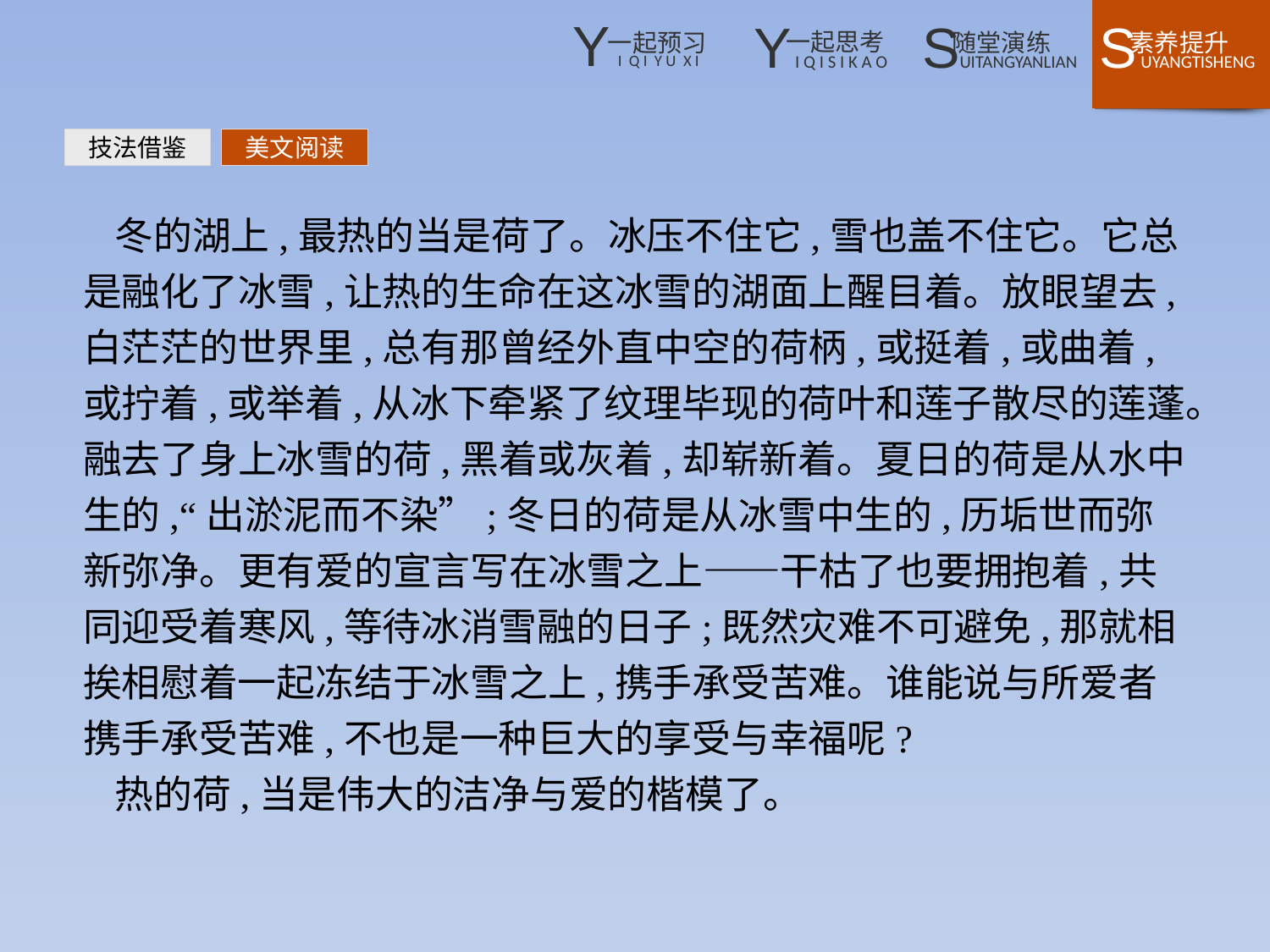

技法借鉴
美文阅读
冬的湖上,最热的当是荷了。冰压不住它,雪也盖不住它。它总是融化了冰雪,让热的生命在这冰雪的湖面上醒目着。放眼望去,白茫茫的世界里,总有那曾经外直中空的荷柄,或挺着,或曲着,或拧着,或举着,从冰下牵紧了纹理毕现的荷叶和莲子散尽的莲蓬。融去了身上冰雪的荷,黑着或灰着,却崭新着。夏日的荷是从水中生的,“出淤泥而不染”;冬日的荷是从冰雪中生的,历垢世而弥新弥净。更有爱的宣言写在冰雪之上——干枯了也要拥抱着,共同迎受着寒风,等待冰消雪融的日子;既然灾难不可避免,那就相挨相慰着一起冻结于冰雪之上,携手承受苦难。谁能说与所爱者携手承受苦难,不也是一种巨大的享受与幸福呢?
热的荷,当是伟大的洁净与爱的楷模了。